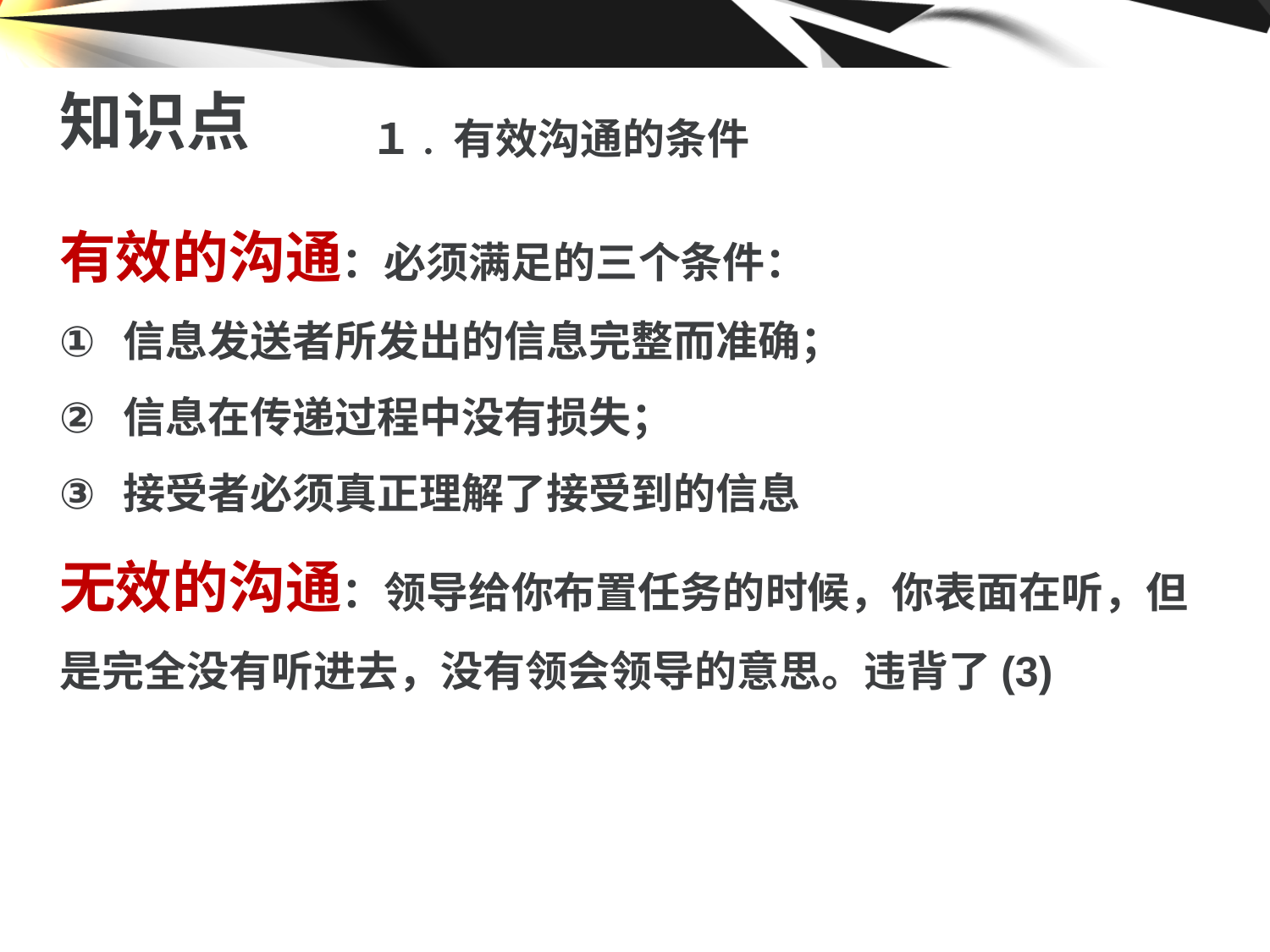

知识点
１. 有效沟通的条件
有效的沟通：必须满足的三个条件：
信息发送者所发出的信息完整而准确；
信息在传递过程中没有损失；
接受者必须真正理解了接受到的信息
无效的沟通：领导给你布置任务的时候，你表面在听，但是完全没有听进去，没有领会领导的意思。违背了(3)